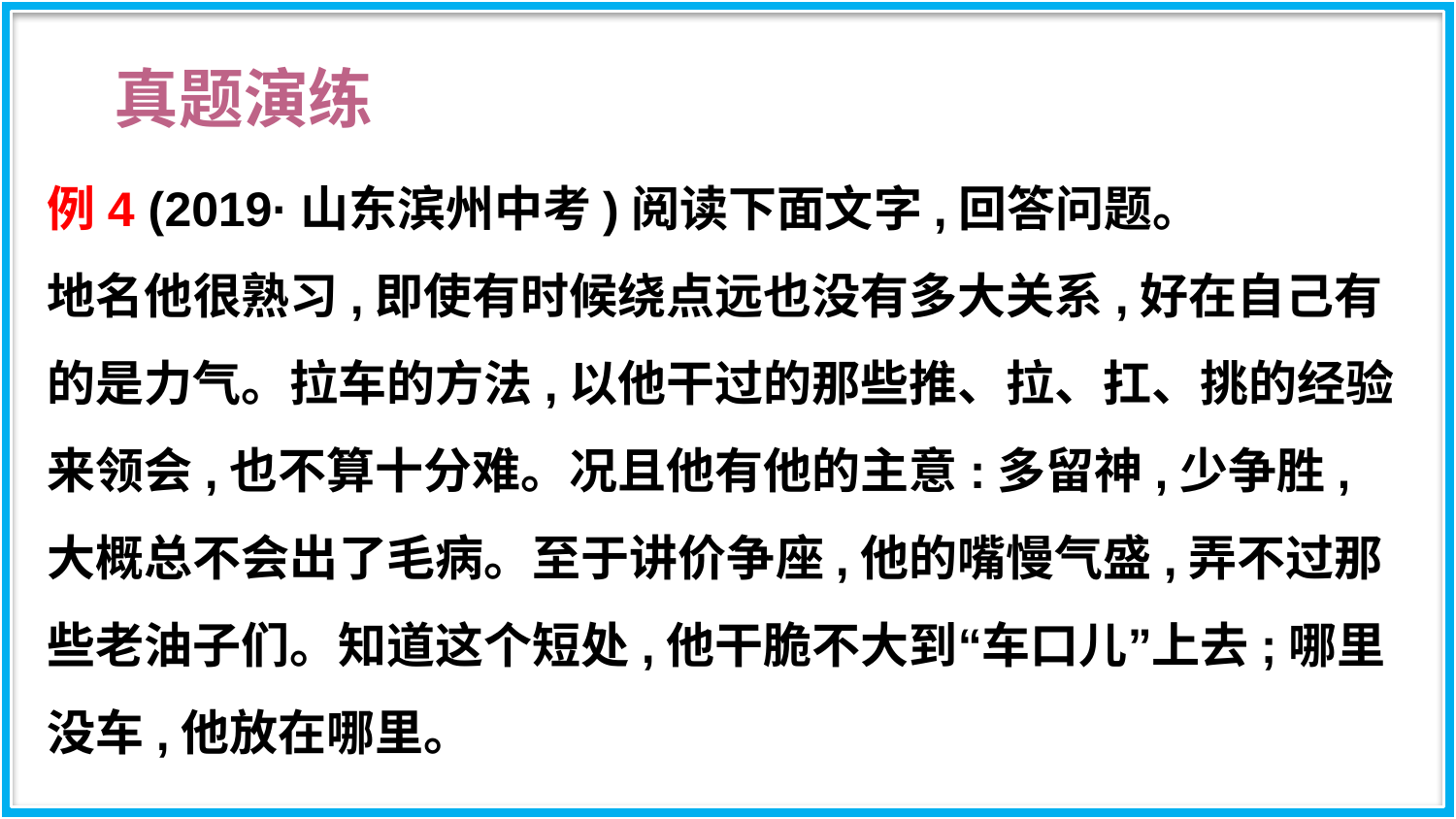

真题演练
例4 (2019·山东滨州中考)阅读下面文字,回答问题。
地名他很熟习,即使有时候绕点远也没有多大关系,好在自己有的是力气。拉车的方法,以他干过的那些推、拉、扛、挑的经验来领会,也不算十分难。况且他有他的主意:多留神,少争胜,大概总不会出了毛病。至于讲价争座,他的嘴慢气盛,弄不过那些老油子们。知道这个短处,他干脆不大到“车口儿”上去;哪里没车,他放在哪里。